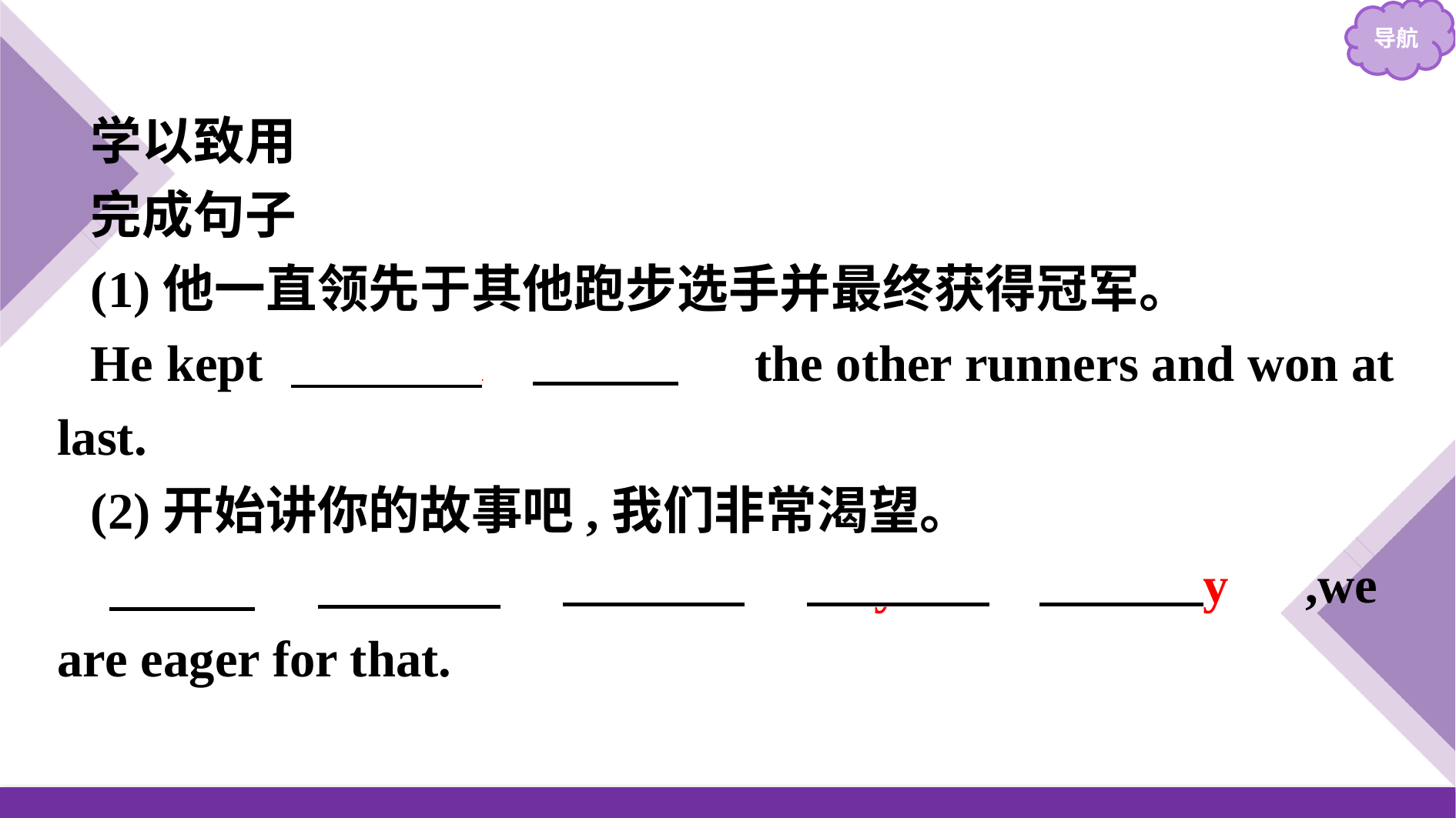

学以致用
完成句子
(1)他一直领先于其他跑步选手并最终获得冠军。
He kept 　ahead　 　of　 the other runners and won at last.
(2)开始讲你的故事吧,我们非常渴望。
　Go　 　ahead　 　with　 　your　 　story　,we are eager for that.